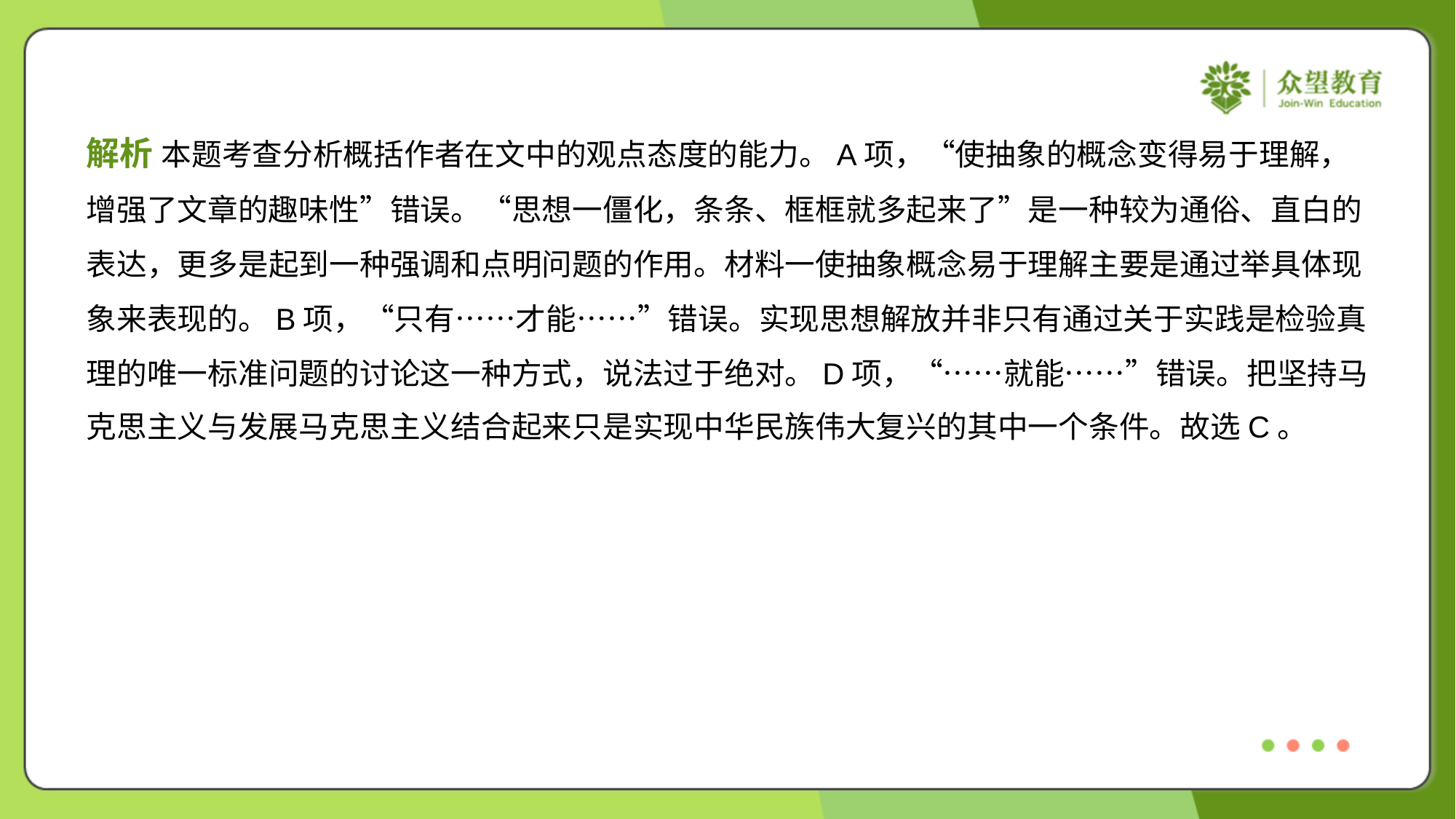

解析 本题考查分析概括作者在文中的观点态度的能力。A项，“使抽象的概念变得易于理解，
增强了文章的趣味性”错误。“思想一僵化，条条、框框就多起来了”是一种较为通俗、直白的
表达，更多是起到一种强调和点明问题的作用。材料一使抽象概念易于理解主要是通过举具体现
象来表现的。B项，“只有……才能……”错误。实现思想解放并非只有通过关于实践是检验真
理的唯一标准问题的讨论这一种方式，说法过于绝对。D项，“……就能……”错误。把坚持马
克思主义与发展马克思主义结合起来只是实现中华民族伟大复兴的其中一个条件。故选C。